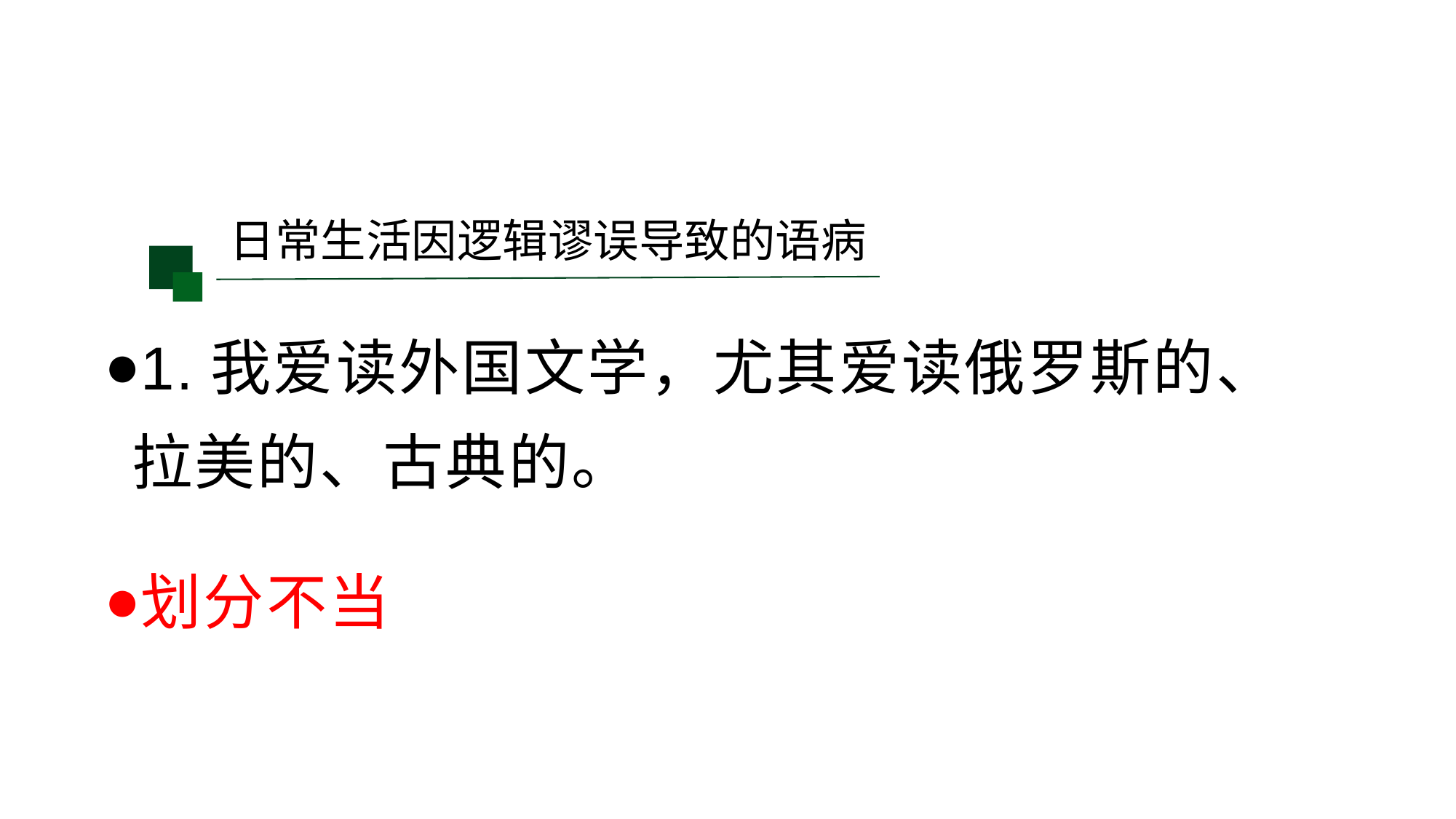

日常生活因逻辑谬误导致的语病

1.我爱读外国文学，尤其爱读俄罗斯的、拉美的、古典的。
划分不当